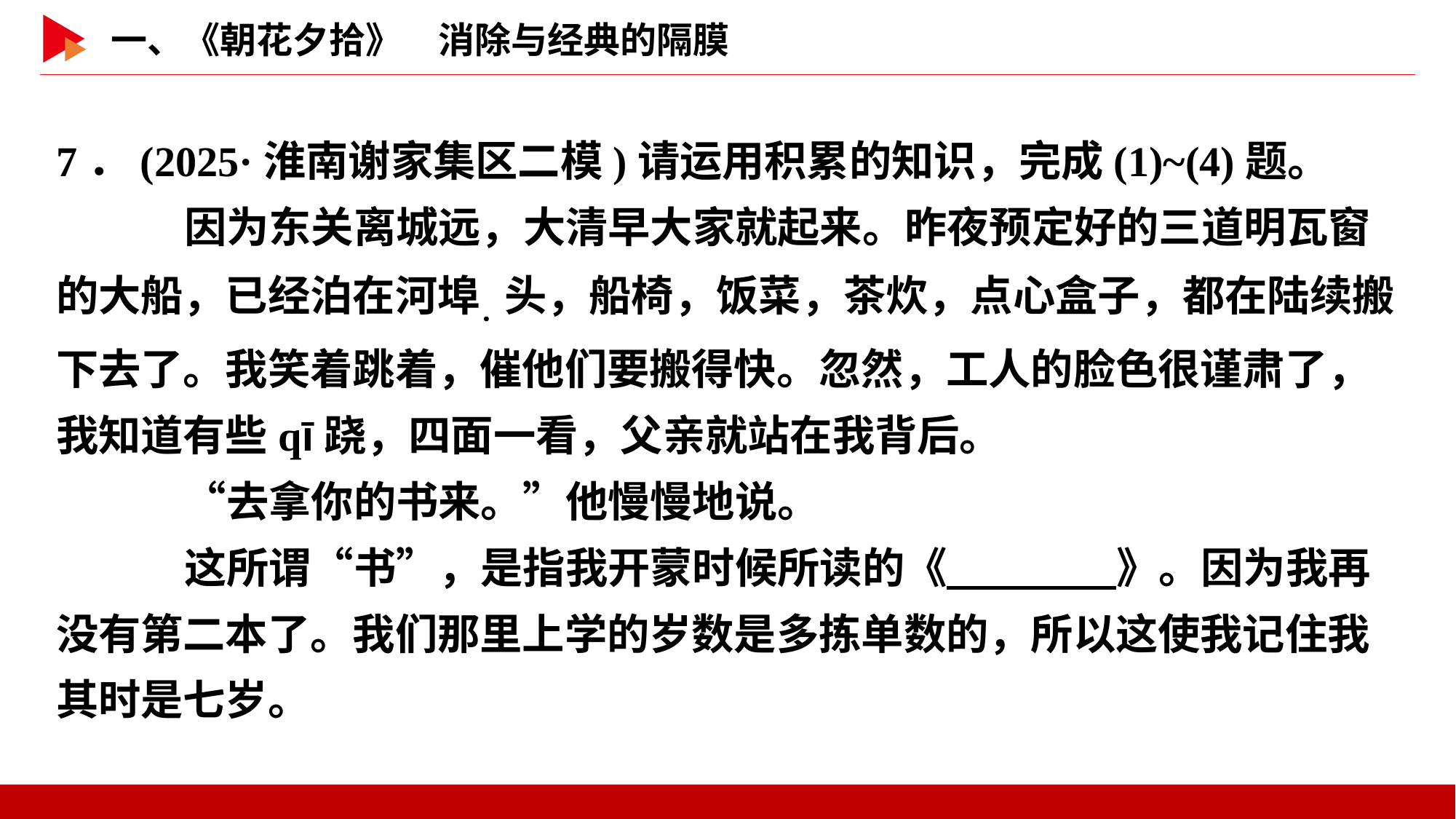

7．(2025·淮南谢家集区二模)请运用积累的知识，完成(1)~(4)题。
　　因为东关离城远，大清早大家就起来。昨夜预定好的三道明瓦窗的大船，已经泊在河埠．头，船椅，饭菜，茶炊，点心盒子，都在陆续搬下去了。我笑着跳着，催他们要搬得快。忽然，工人的脸色很谨肃了，我知道有些qī跷，四面一看，父亲就站在我背后。
　　“去拿你的书来。”他慢慢地说。
　　这所谓“书”，是指我开蒙时候所读的《　　　　》。因为我再没有第二本了。我们那里上学的岁数是多拣单数的，所以这使我记住我其时是七岁。